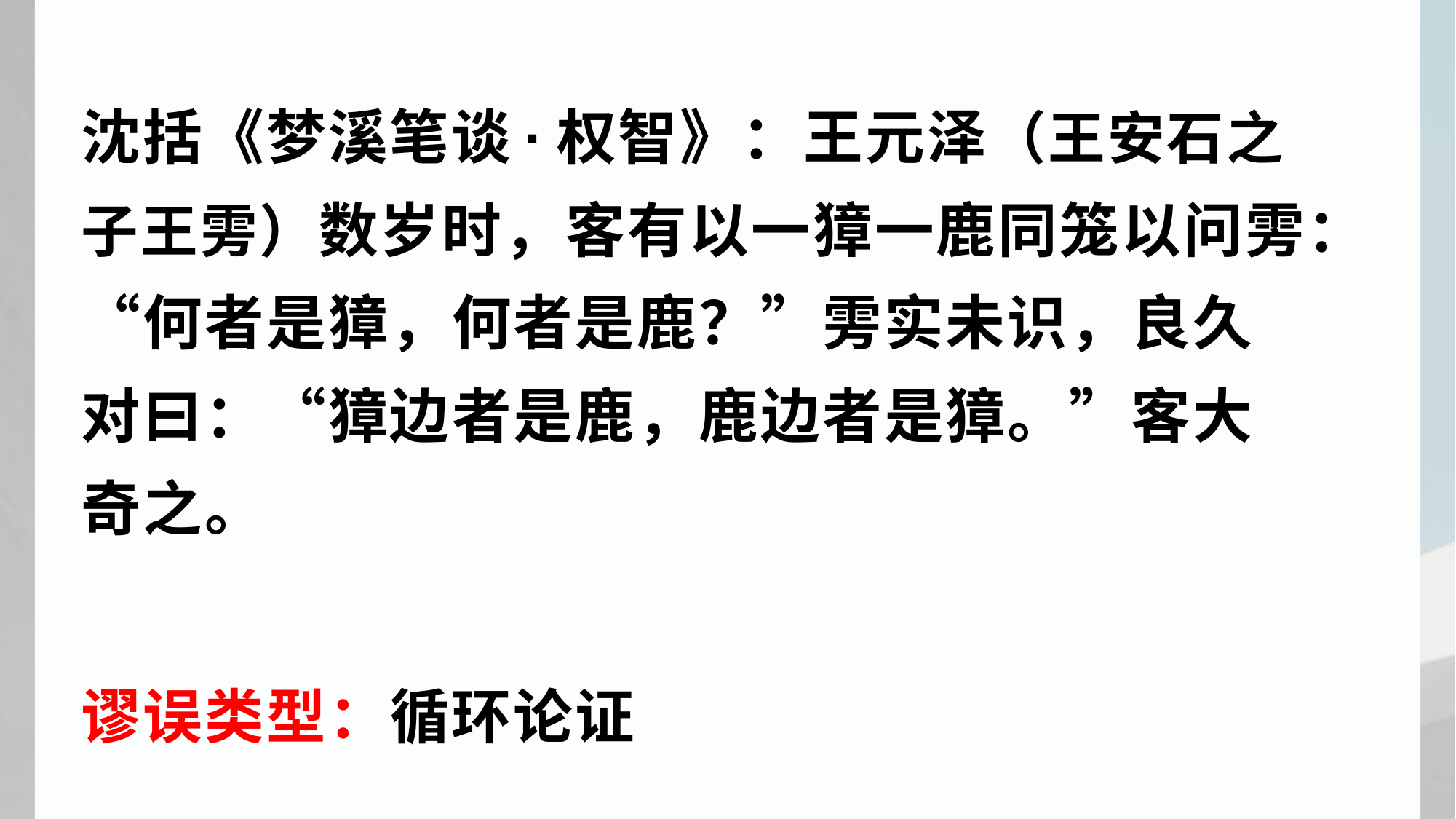

沈括《梦溪笔谈·权智》：王元泽（王安石之子王雱）数岁时，客有以一獐一鹿同笼以问雱：“何者是獐，何者是鹿？”雱实未识，良久对曰：“獐边者是鹿，鹿边者是獐。”客大奇之。

谬误类型：循环论证